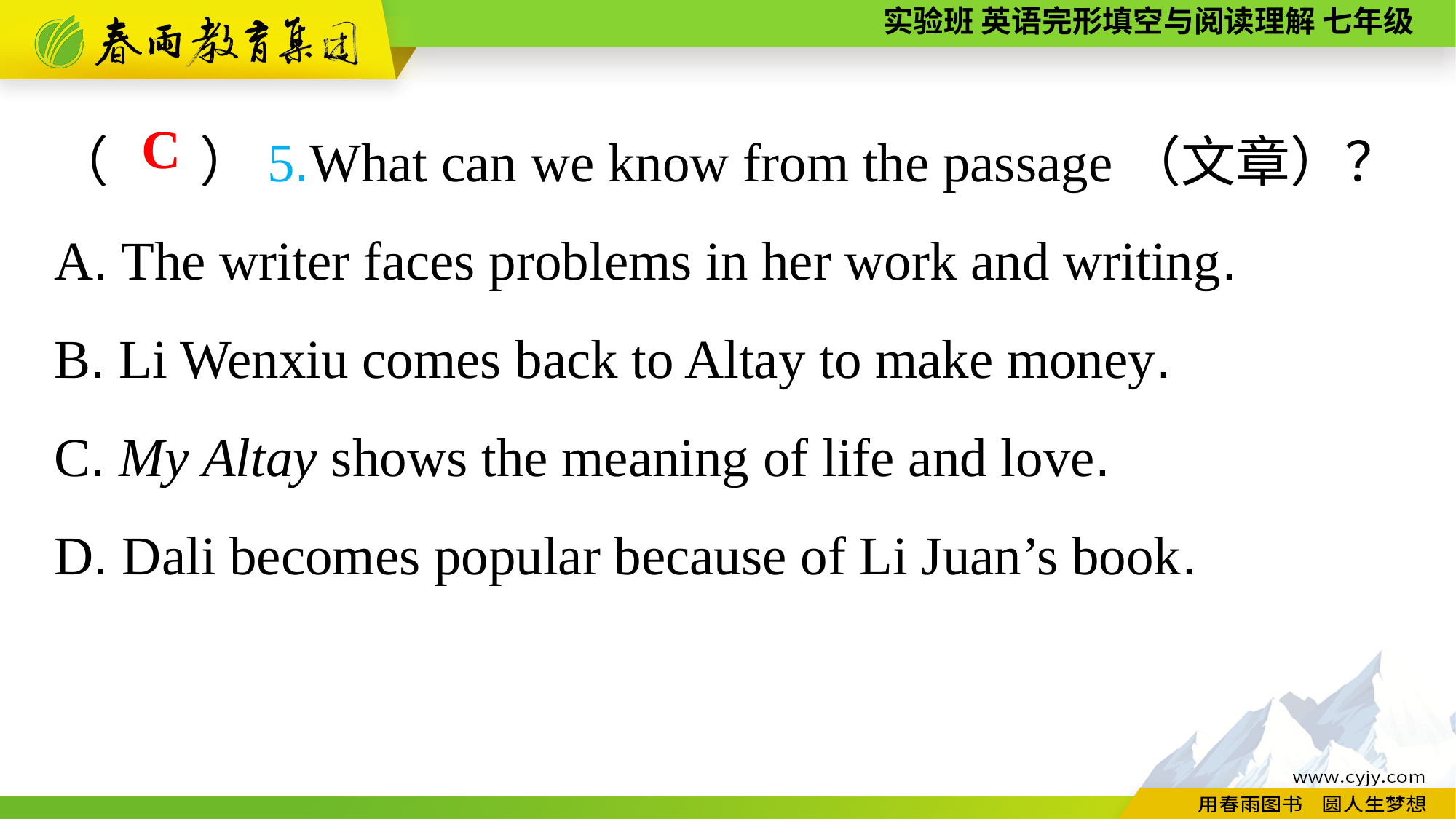

（　   ）5.What can we know from the passage（文章）？
A. The writer faces problems in her work and writing.
B. Li Wenxiu comes back to Altay to make money.
C. My Altay shows the meaning of life and love.
D. Dali becomes popular because of Li Juan’s book.
C